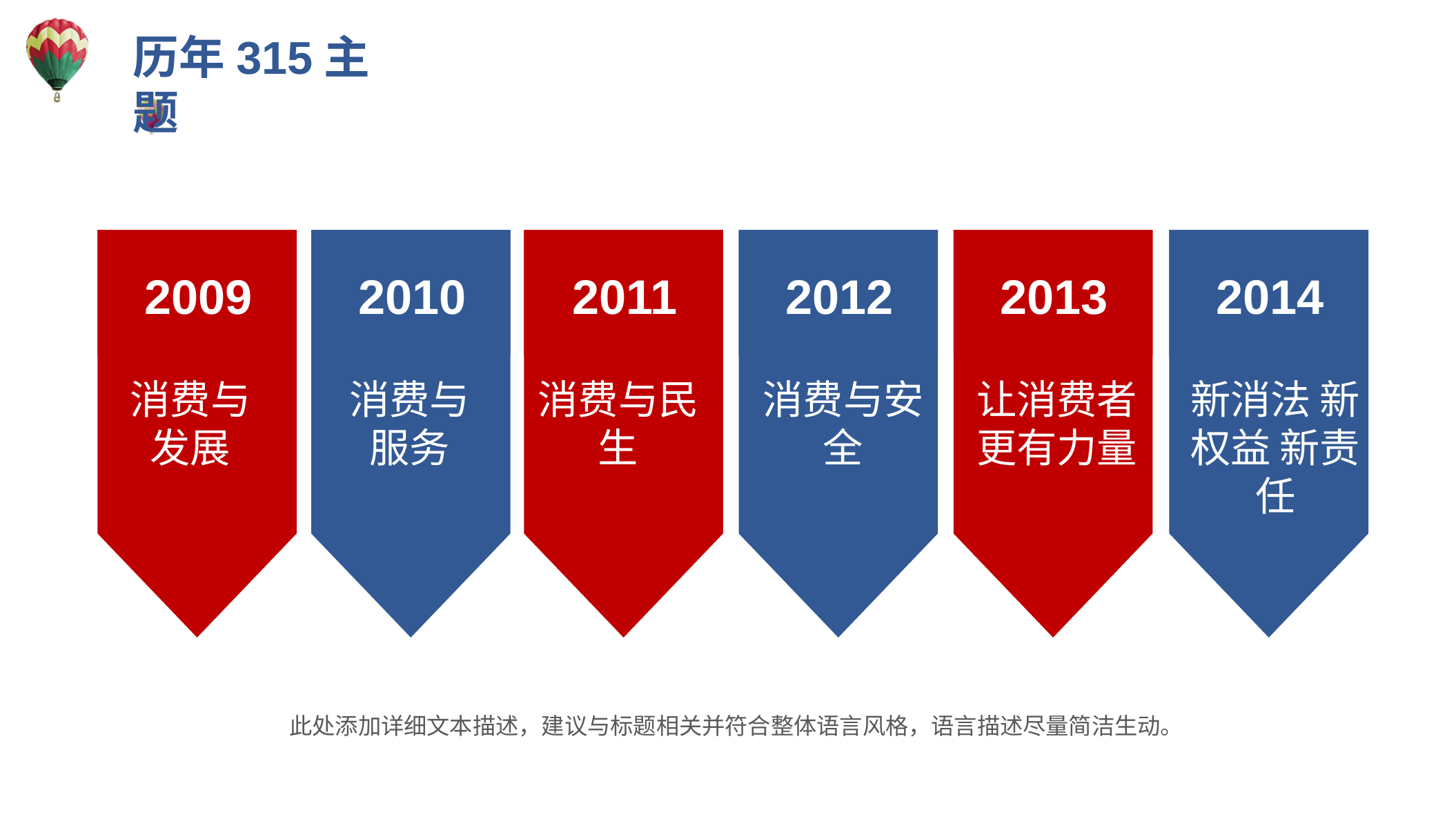

历年315主题

2009
2010
2011
2012
2013
2014
消费与发展
消费与服务
消费与民生
消费与安全
让消费者更有力量
新消法 新权益 新责任
此处添加详细文本描述，建议与标题相关并符合整体语言风格，语言描述尽量简洁生动。